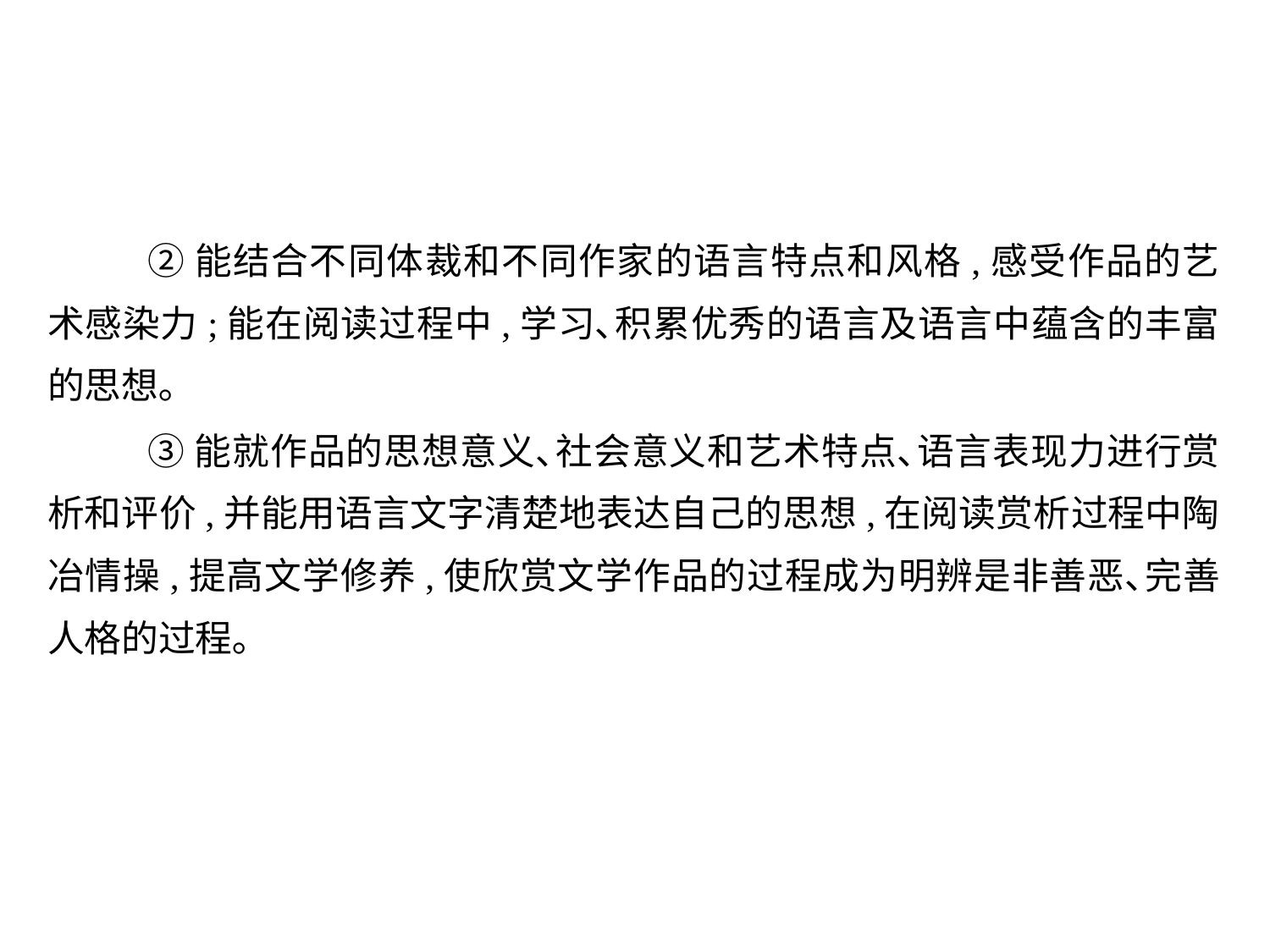

②能结合不同体裁和不同作家的语言特点和风格,感受作品的艺术感染力;能在阅读过程中,学习､积累优秀的语言及语言中蕴含的丰富的思想｡
③能就作品的思想意义､社会意义和艺术特点､语言表现力进行赏析和评价,并能用语言文字清楚地表达自己的思想,在阅读赏析过程中陶冶情操,提高文学修养,使欣赏文学作品的过程成为明辨是非善恶､完善人格的过程｡